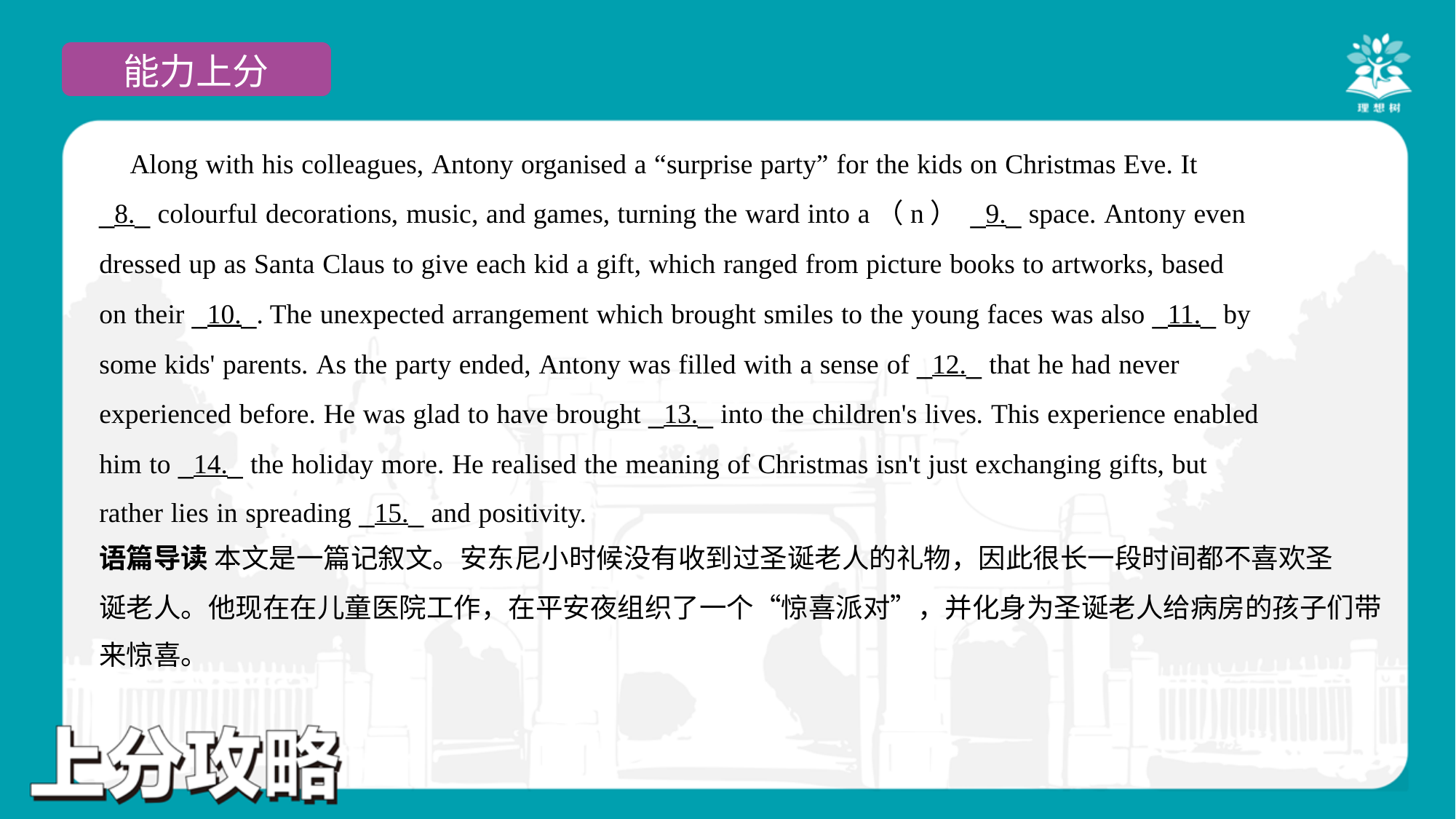

Along with his colleagues, Antony organised a “surprise party” for the kids on Christmas Eve. It
_8._ colourful decorations, music, and games, turning the ward into a（n） _9._ space. Antony even
dressed up as Santa Claus to give each kid a gift, which ranged from picture books to artworks, based
on their _10._. The unexpected arrangement which brought smiles to the young faces was also _11._ by
some kids' parents. As the party ended, Antony was filled with a sense of _12._ that he had never
experienced before. He was glad to have brought _13._ into the children's lives. This experience enabled
him to _14._ the holiday more. He realised the meaning of Christmas isn't just exchanging gifts, but
rather lies in spreading _15._ and positivity.#4
语篇导读 本文是一篇记叙文。安东尼小时候没有收到过圣诞老人的礼物，因此很长一段时间都不喜欢圣
诞老人。他现在在儿童医院工作，在平安夜组织了一个“惊喜派对”，并化身为圣诞老人给病房的孩子们带
来惊喜。